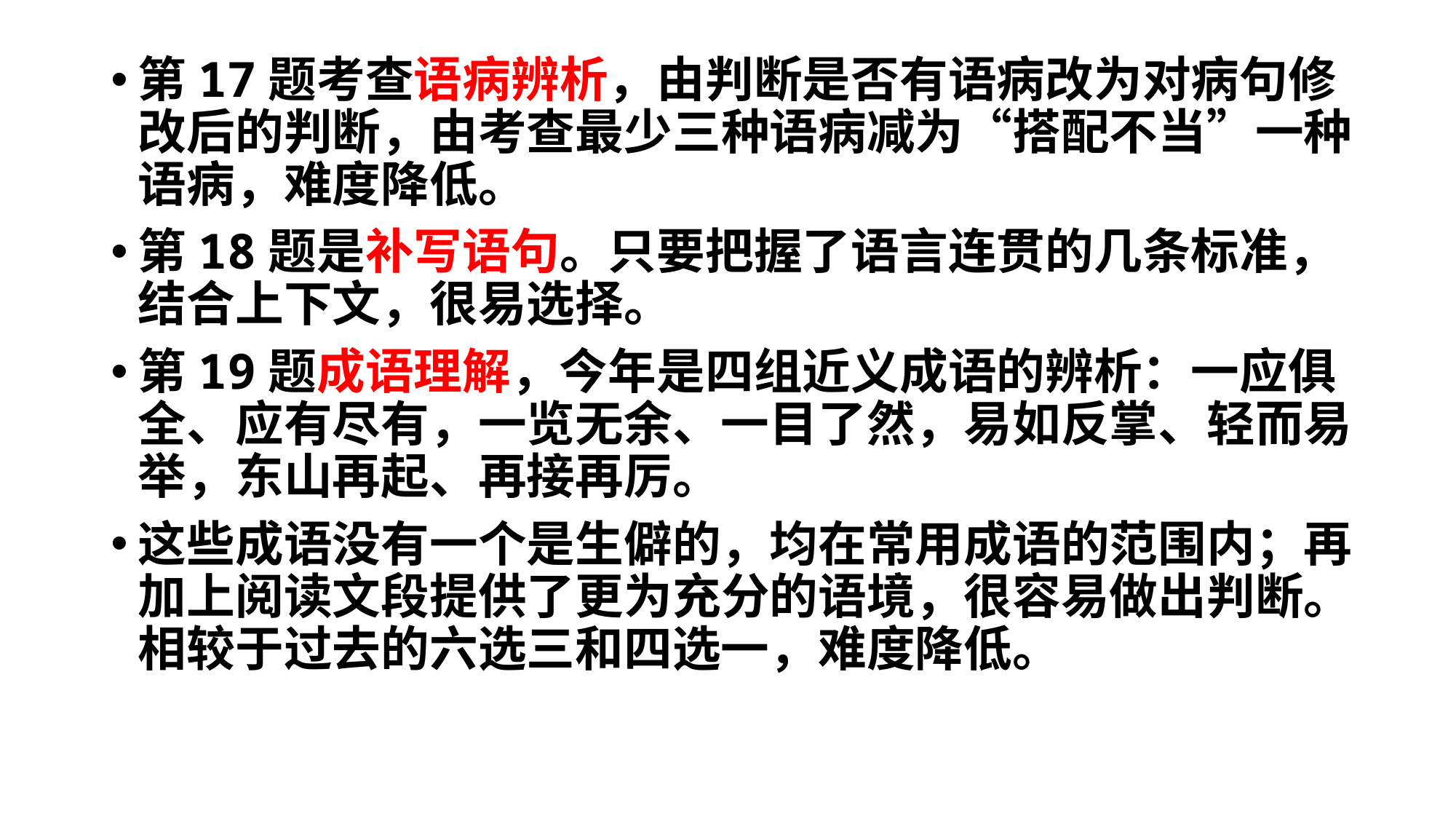

第17题考查语病辨析，由判断是否有语病改为对病句修改后的判断，由考查最少三种语病减为“搭配不当”一种语病，难度降低。
第18题是补写语句。只要把握了语言连贯的几条标准，结合上下文，很易选择。
第19题成语理解，今年是四组近义成语的辨析：一应俱全、应有尽有，一览无余、一目了然，易如反掌、轻而易举，东山再起、再接再厉。
这些成语没有一个是生僻的，均在常用成语的范围内；再加上阅读文段提供了更为充分的语境，很容易做出判断。相较于过去的六选三和四选一，难度降低。